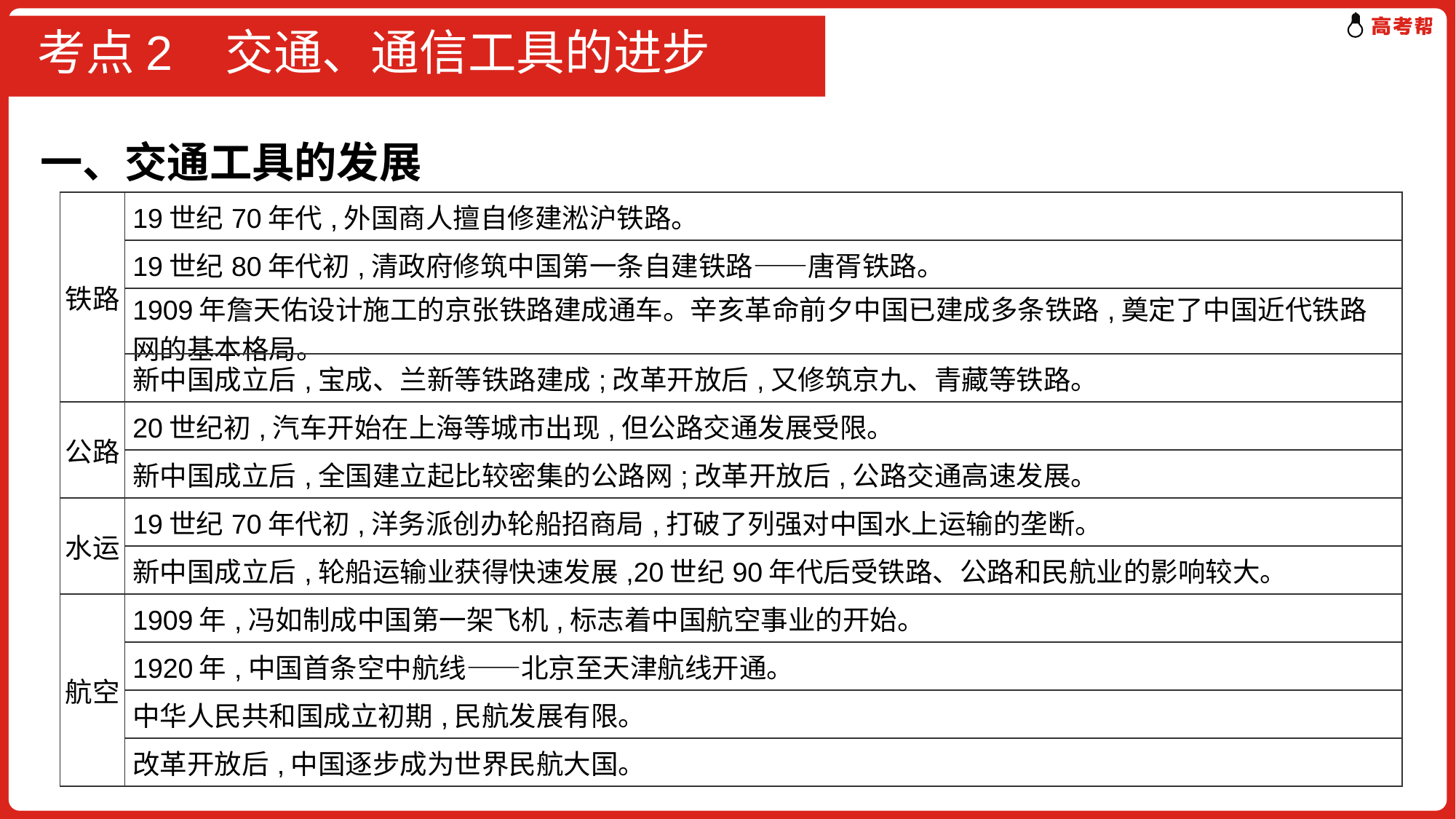

# 考点2   交通、通信工具的进步
一、交通工具的发展
| 铁路 | 19世纪70年代,外国商人擅自修建淞沪铁路。 |
| --- | --- |
|  | 19世纪80年代初,清政府修筑中国第一条自建铁路——唐胥铁路。 |
|  | 1909年詹天佑设计施工的京张铁路建成通车。辛亥革命前夕中国已建成多条铁路,奠定了中国近代铁路网的基本格局。 |
|  | 新中国成立后,宝成、兰新等铁路建成;改革开放后,又修筑京九、青藏等铁路。 |
| 公路 | 20世纪初,汽车开始在上海等城市出现,但公路交通发展受限。 |
|  | 新中国成立后,全国建立起比较密集的公路网;改革开放后,公路交通高速发展。 |
| 水运 | 19世纪70年代初,洋务派创办轮船招商局,打破了列强对中国水上运输的垄断。 |
|  | 新中国成立后,轮船运输业获得快速发展,20世纪90年代后受铁路、公路和民航业的影响较大。 |
| 航空 | 1909年,冯如制成中国第一架飞机,标志着中国航空事业的开始。 |
|  | 1920年,中国首条空中航线——北京至天津航线开通。 |
|  | 中华人民共和国成立初期,民航发展有限。 |
|  | 改革开放后,中国逐步成为世界民航大国。 |